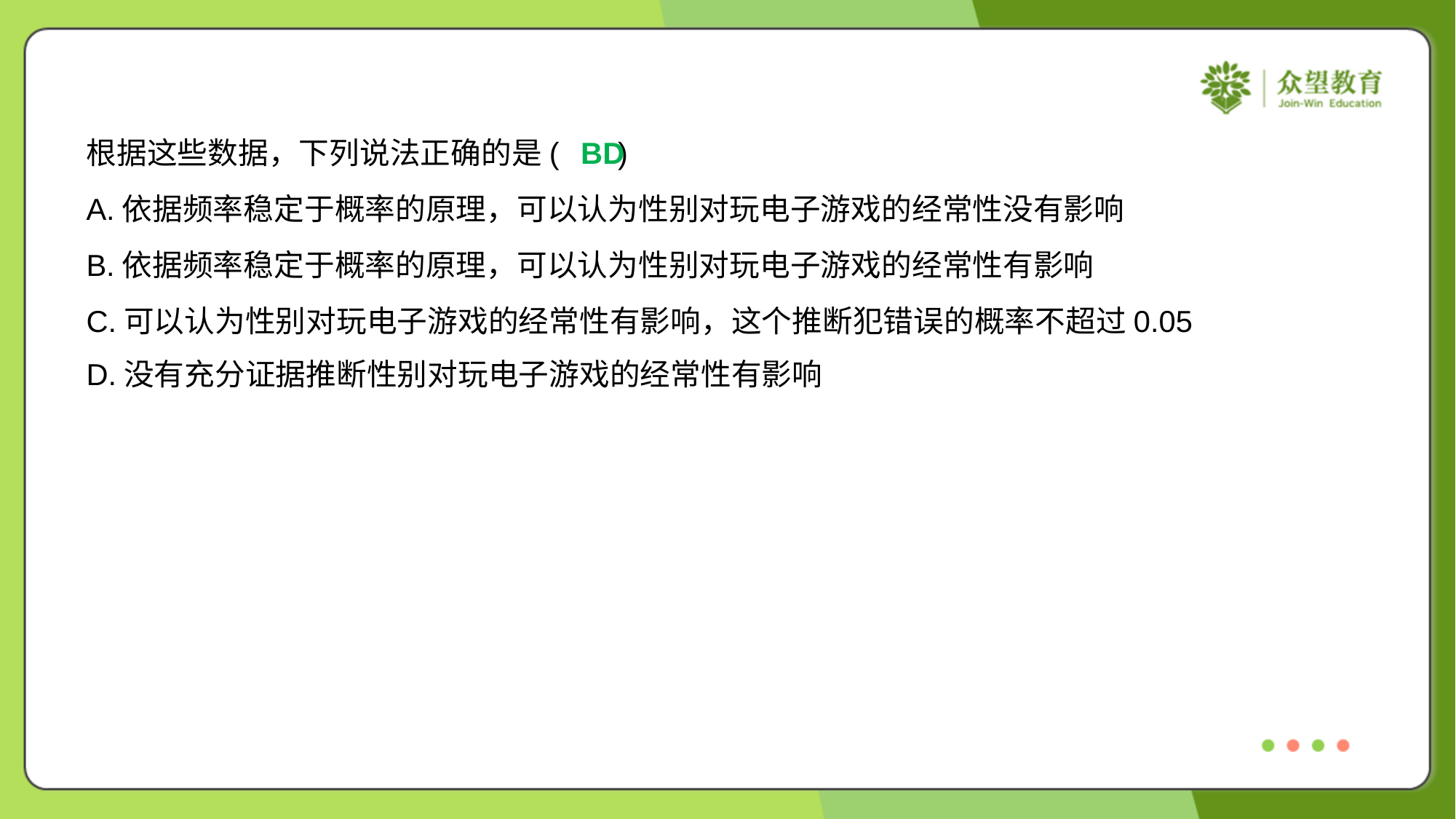

根据这些数据，下列说法正确的是(       )
BD
A.依据频率稳定于概率的原理，可以认为性别对玩电子游戏的经常性没有影响
B.依据频率稳定于概率的原理，可以认为性别对玩电子游戏的经常性有影响
C.可以认为性别对玩电子游戏的经常性有影响，这个推断犯错误的概率不超过0.05
D.没有充分证据推断性别对玩电子游戏的经常性有影响